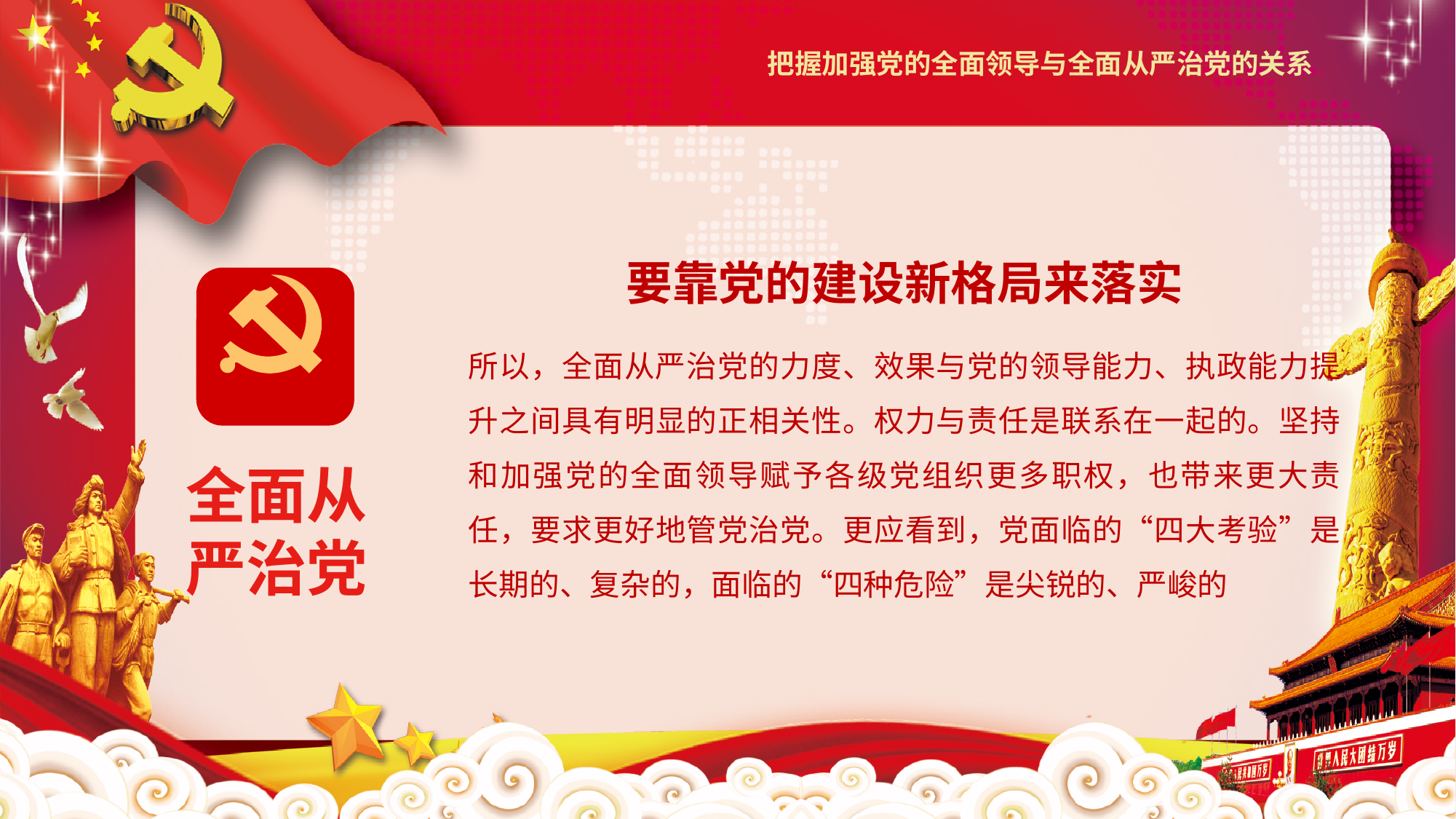

把握加强党的全面领导与全面从严治党的关系
要靠党的建设新格局来落实

所以，全面从严治党的力度、效果与党的领导能力、执政能力提升之间具有明显的正相关性。权力与责任是联系在一起的。坚持和加强党的全面领导赋予各级党组织更多职权，也带来更大责任，要求更好地管党治党。更应看到，党面临的“四大考验”是长期的、复杂的，面临的“四种危险”是尖锐的、严峻的

全面从严治党